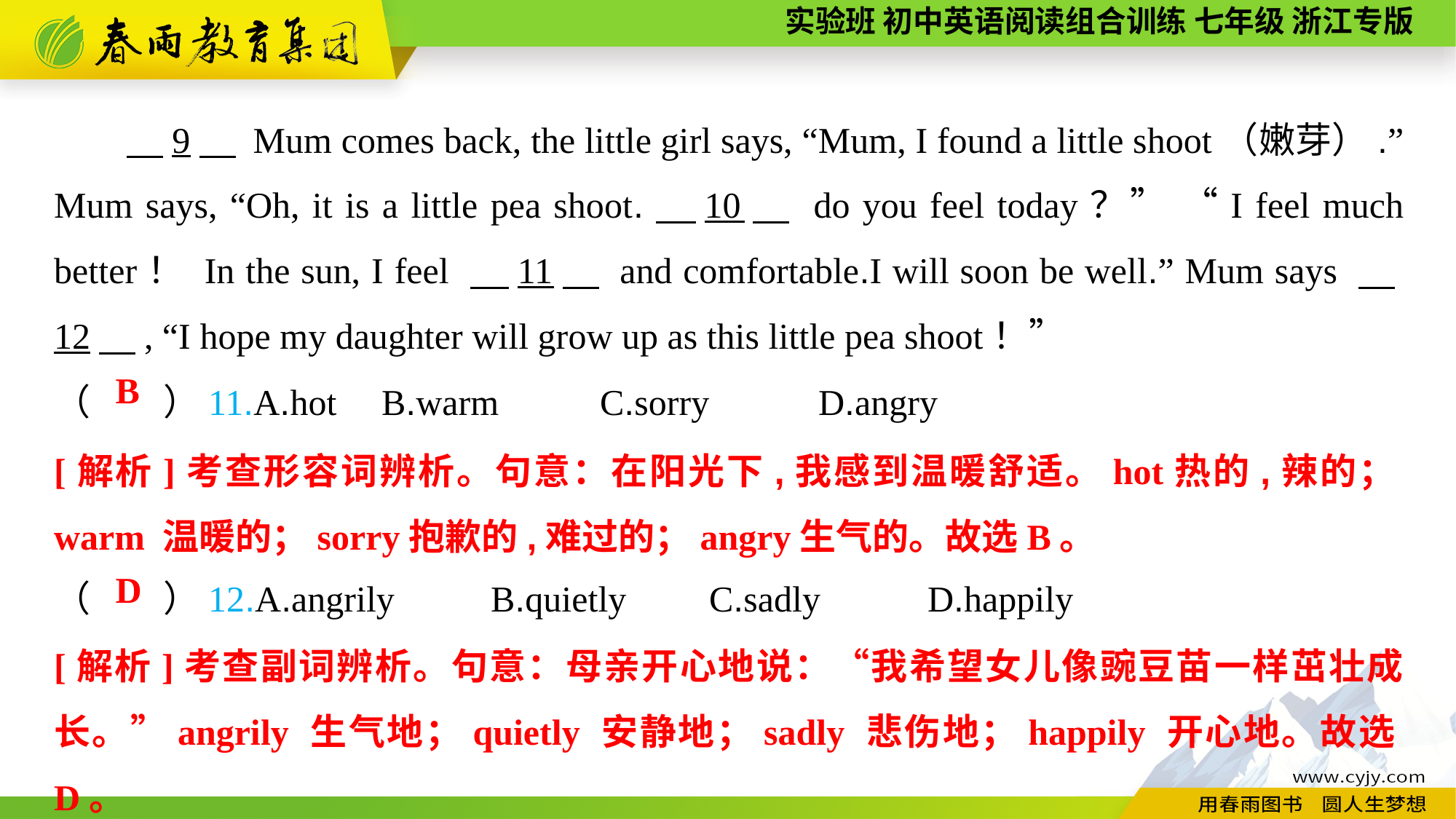

9　 Mum comes back, the little girl says, “Mum, I found a little shoot（嫩芽）.” Mum says, “Oh, it is a little pea shoot.　10　 do you feel today？” “I feel much better！ In the sun, I feel 　11　 and comfortable.I will soon be well.” Mum says 　12　, “I hope my daughter will grow up as this little pea shoot！”
（　　）11.A.hot	B.warm	C.sorry	D.angry

（　　）12.A.angrily	B.quietly	C.sadly	D.happily
B
[解析]考查形容词辨析。句意：在阳光下,我感到温暖舒适。hot热的,辣的；warm 温暖的；sorry抱歉的,难过的；angry生气的。故选B。
D
[解析]考查副词辨析。句意：母亲开心地说：“我希望女儿像豌豆苗一样茁壮成长。”angrily 生气地；quietly 安静地；sadly 悲伤地；happily 开心地。故选D。